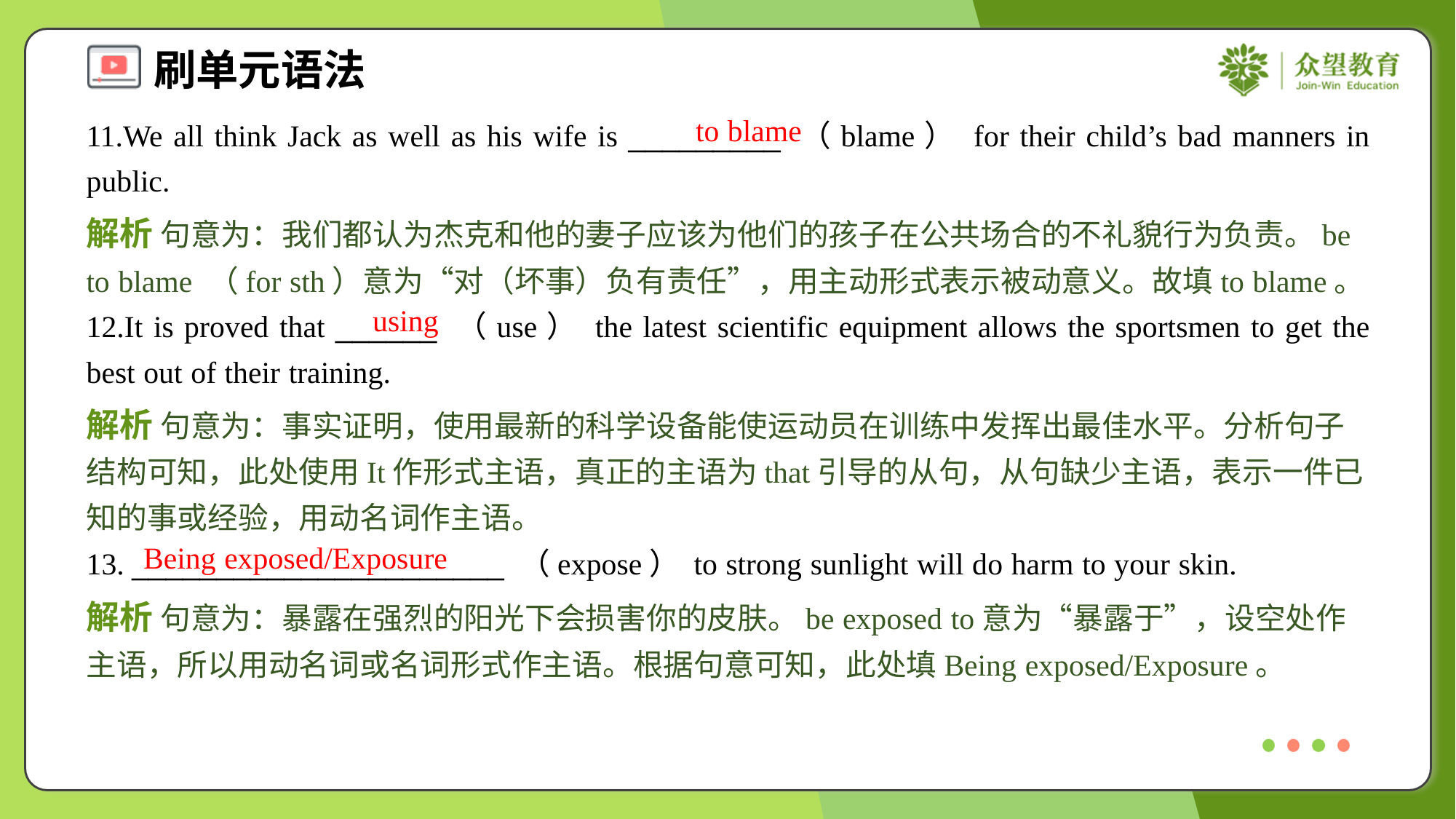

to blame
11.We all think Jack as well as his wife is _________ （blame） for their child’s bad manners in public.
解析 句意为：我们都认为杰克和他的妻子应该为他们的孩子在公共场合的不礼貌行为负责。be to blame （for sth）意为“对（坏事）负有责任”，用主动形式表示被动意义。故填to blame。
using
12.It is proved that ______ （use） the latest scientific equipment allows the sportsmen to get the best out of their training.
解析 句意为：事实证明，使用最新的科学设备能使运动员在训练中发挥出最佳水平。分析句子结构可知，此处使用It作形式主语，真正的主语为that引导的从句，从句缺少主语，表示一件已知的事或经验，用动名词作主语。
Being exposed/Exposure
13. ______________________ （expose） to strong sunlight will do harm to your skin.
解析 句意为：暴露在强烈的阳光下会损害你的皮肤。be exposed to意为“暴露于”，设空处作主语，所以用动名词或名词形式作主语。根据句意可知，此处填Being exposed/Exposure。